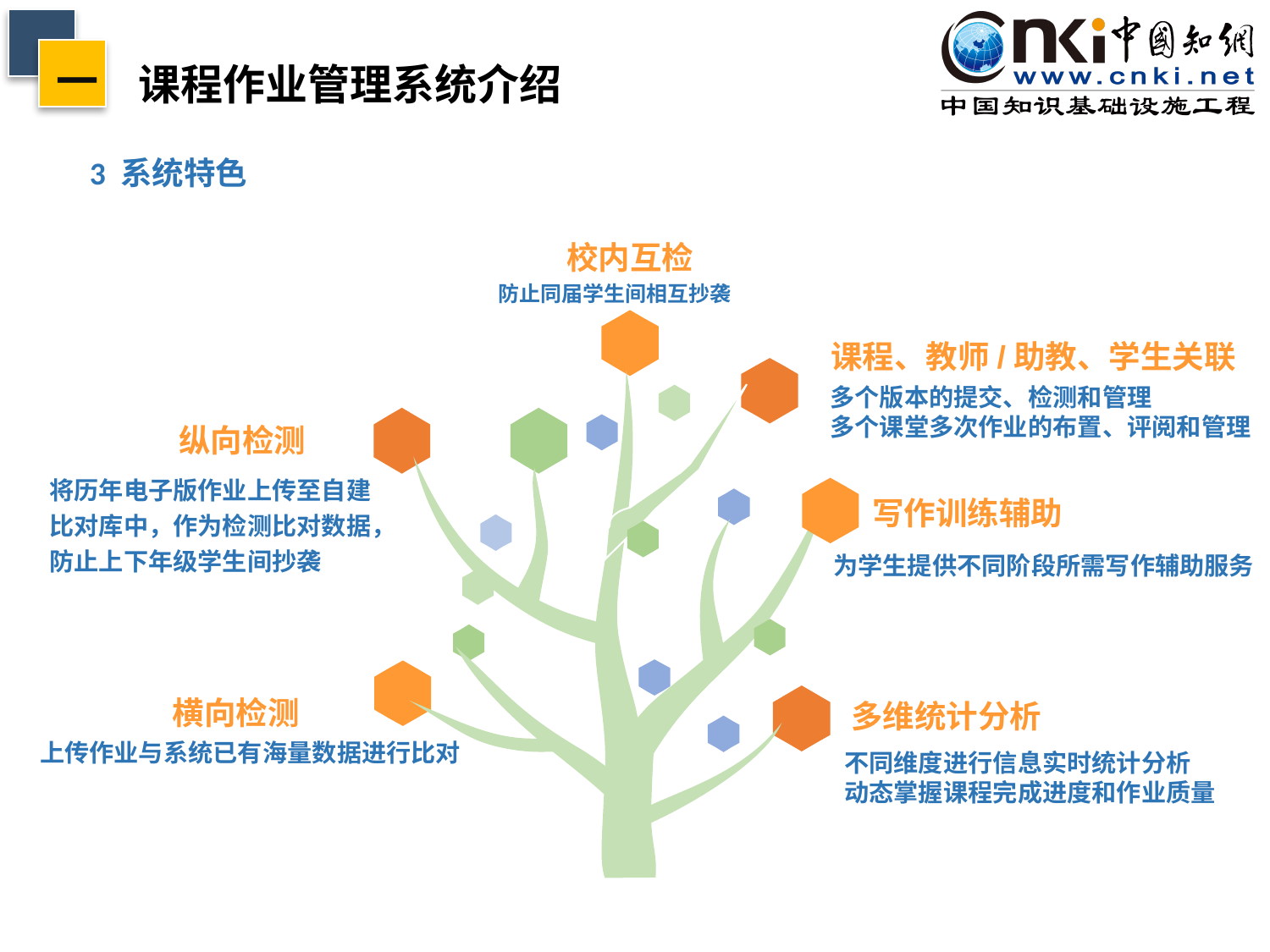

一
课程作业管理系统介绍
3 系统特色景
01系统概述-系统特色
校内互检
防止同届学生间相互抄袭

课程、教师/助教、学生关联

多个版本的提交、检测和管理
多个课堂多次作业的布置、评阅和管理

纵向检测

将历年电子版作业上传至自建比对库中，作为检测比对数据，防止上下年级学生间抄袭

写作训练辅助

为学生提供不同阶段所需写作辅助服务

横向检测
    上传作业与系统已有海量数据进行比对
多维统计分析

不同维度进行信息实时统计分析
动态掌握课程完成进度和作业质量